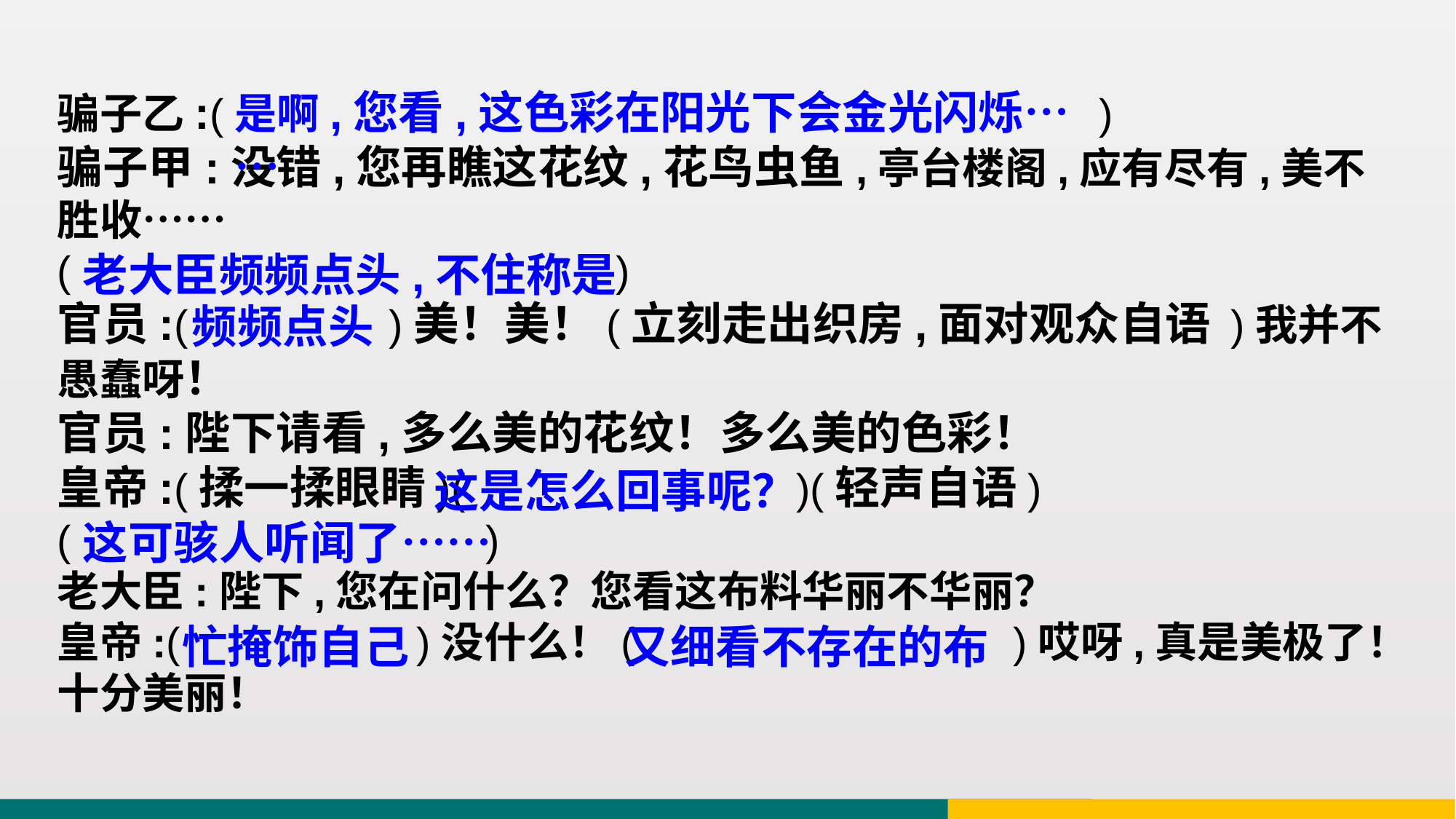

骗子乙:(                                                                          )
骗子甲:没错,您再瞧这花纹,花鸟虫鱼,亭台楼阁,应有尽有,美不胜收……
(                                              )
官员:(                 )美！美！(立刻走出织房,面对观众自语 )我并不愚蠢呀！
官员:陛下请看,多么美的花纹！多么美的色彩！
皇帝:(揉一揉眼睛)(                            )(轻声自语)
(                                   )
老大臣:陛下,您在问什么？您看这布料华丽不华丽？
皇帝:(                    )没什么！(                                )哎呀,真是美极了！十分美丽！
是啊,您看,这色彩在阳光下会金光闪烁……
老大臣频频点头,不住称是
频频点头
这是怎么回事呢？
这可骇人听闻了……
忙掩饰自己
又细看不存在的布